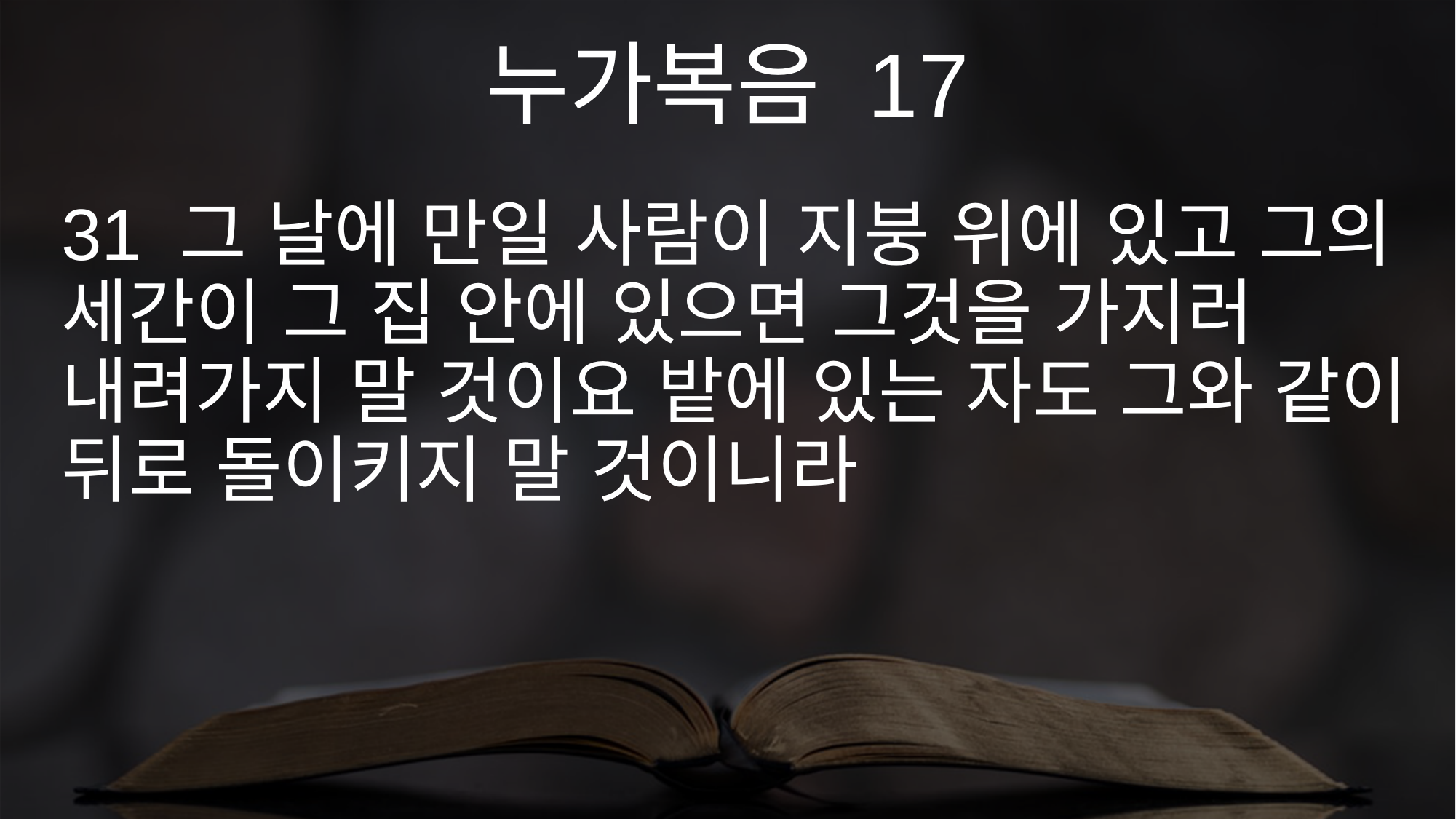

누가복음 17
31 그 날에 만일 사람이 지붕 위에 있고 그의 세간이 그 집 안에 있으면 그것을 가지러 내려가지 말 것이요 밭에 있는 자도 그와 같이 뒤로 돌이키지 말 것이니라